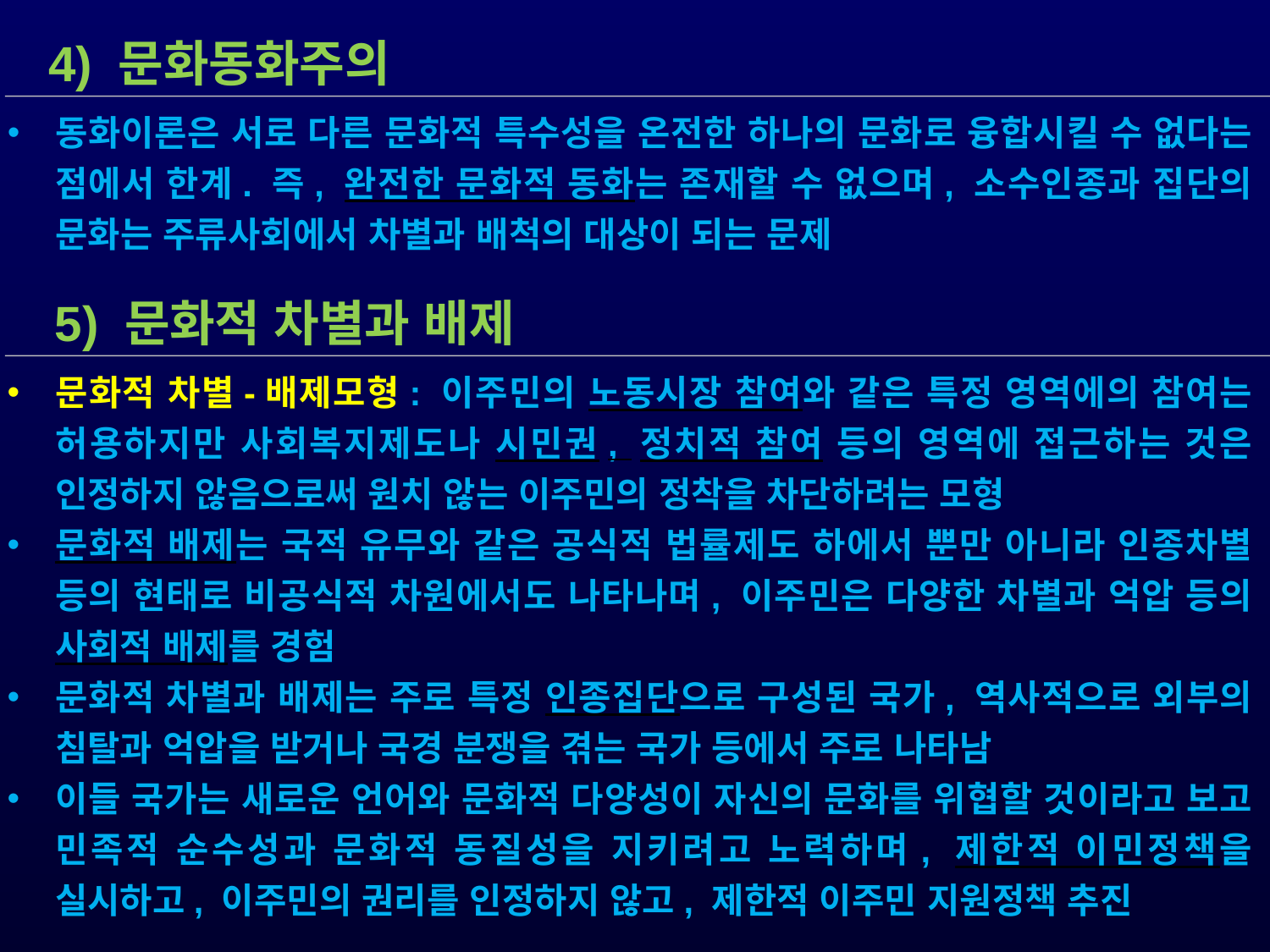

4) 문화동화주의
동화이론은 서로 다른 문화적 특수성을 온전한 하나의 문화로 융합시킬 수 없다는 점에서 한계. 즉, 완전한 문화적 동화는 존재할 수 없으며, 소수인종과 집단의 문화는 주류사회에서 차별과 배척의 대상이 되는 문제

  5) 문화적 차별과 배제
문화적 차별-배제모형: 이주민의 노동시장 참여와 같은 특정 영역에의 참여는 허용하지만 사회복지제도나 시민권, 정치적 참여 등의 영역에 접근하는 것은 인정하지 않음으로써 원치 않는 이주민의 정착을 차단하려는 모형
문화적 배제는 국적 유무와 같은 공식적 법률제도 하에서 뿐만 아니라 인종차별 등의 현태로 비공식적 차원에서도 나타나며, 이주민은 다양한 차별과 억압 등의 사회적 배제를 경험
문화적 차별과 배제는 주로 특정 인종집단으로 구성된 국가, 역사적으로 외부의 침탈과 억압을 받거나 국경 분쟁을 겪는 국가 등에서 주로 나타남
이들 국가는 새로운 언어와 문화적 다양성이 자신의 문화를 위협할 것이라고 보고 민족적 순수성과 문화적 동질성을 지키려고 노력하며, 제한적 이민정책을 실시하고, 이주민의 권리를 인정하지 않고, 제한적 이주민 지원정책 추진